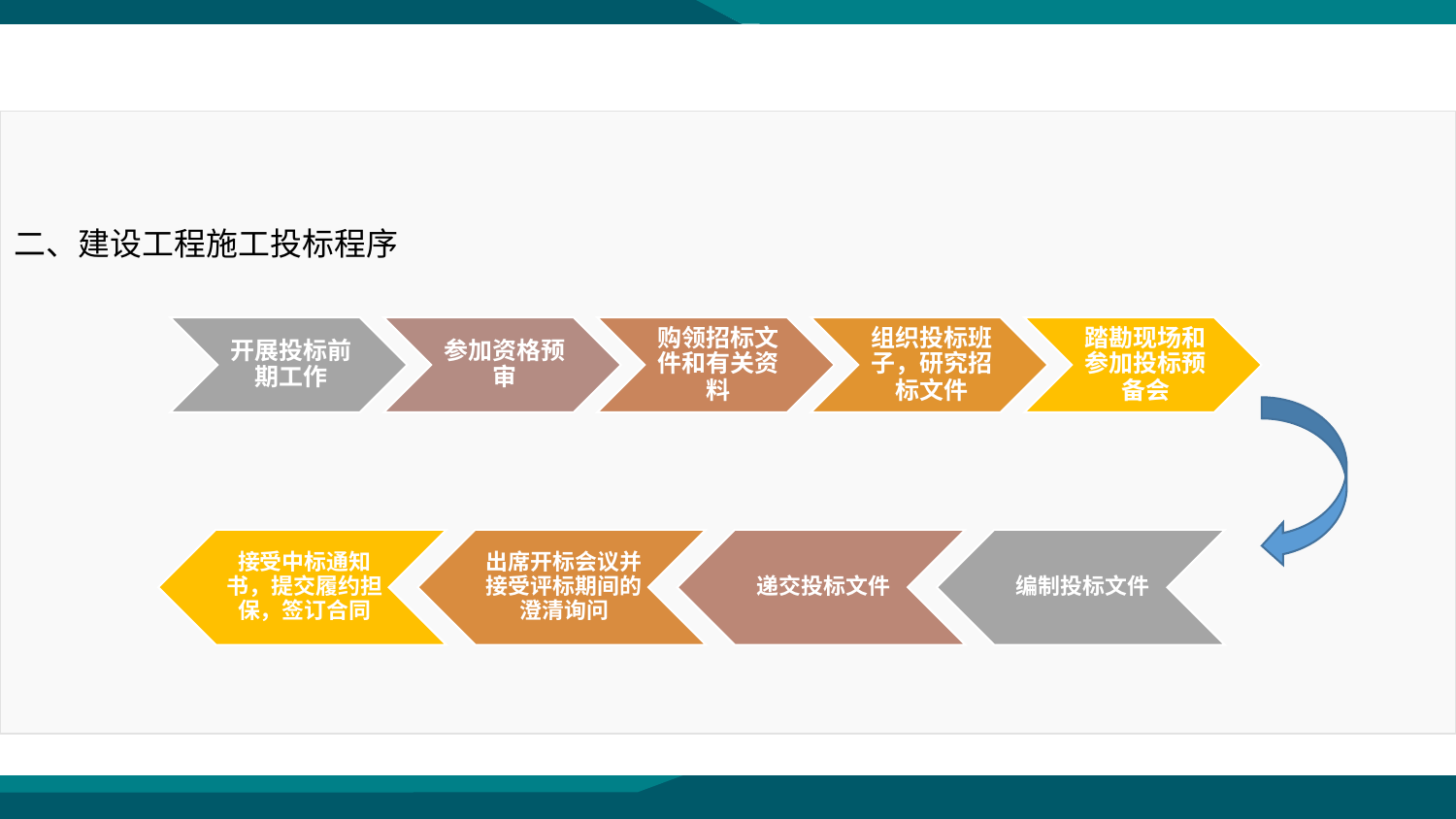

开展投标前期工作
参加资格预审
购领招标文件和有关资料
组织投标班子，研究招标文件
踏勘现场和参加投标预备会
二、建设工程施工投标程序

编制投标文件
递交投标文件
出席开标会议并接受评标期间的澄清询问
接受中标通知书，提交履约担保，签订合同